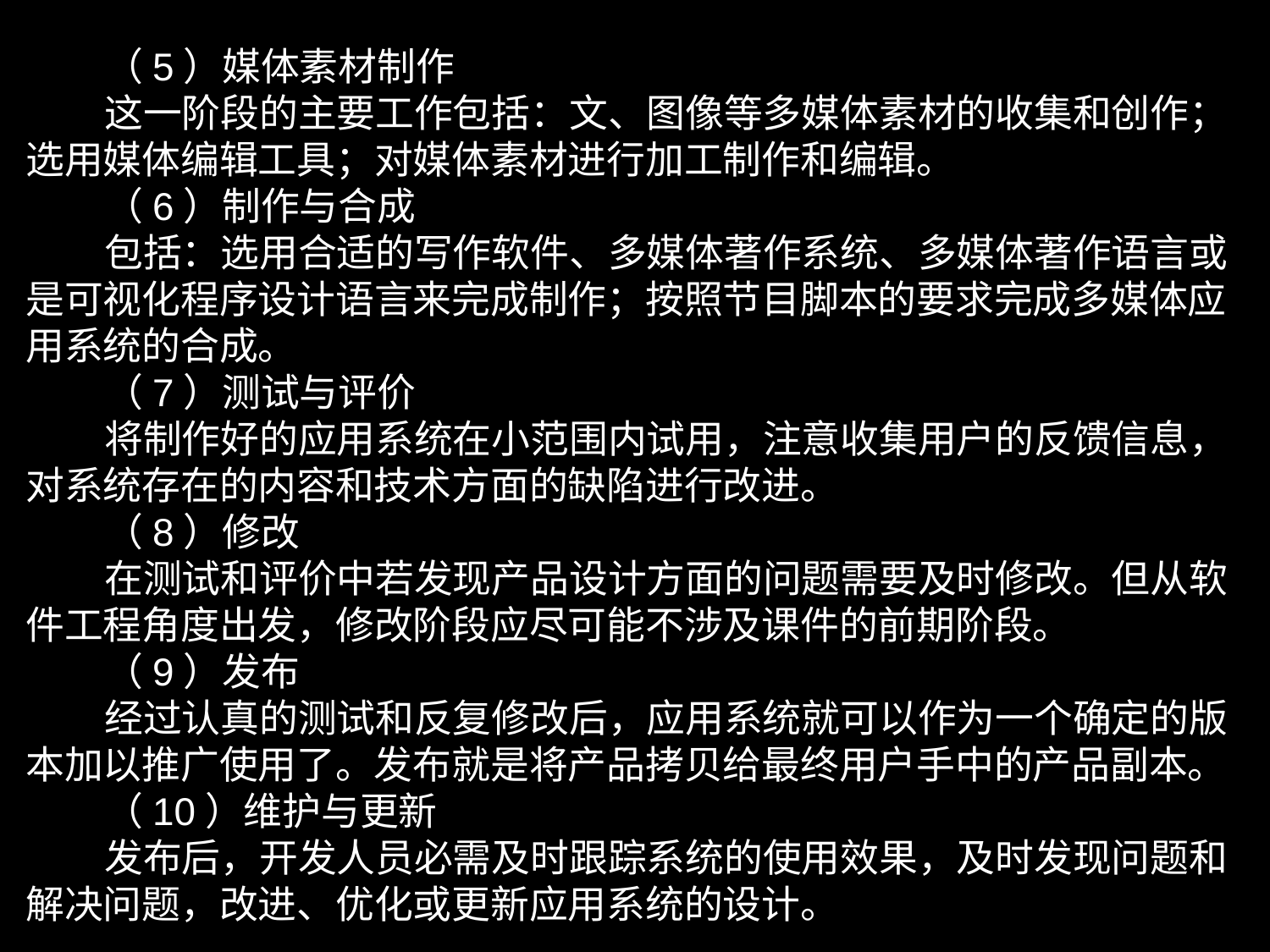

（5）媒体素材制作
        这一阶段的主要工作包括：文、图像等多媒体素材的收集和创作；选用媒体编辑工具；对媒体素材进行加工制作和编辑。
        （6）制作与合成
        包括：选用合适的写作软件、多媒体著作系统、多媒体著作语言或是可视化程序设计语言来完成制作；按照节目脚本的要求完成多媒体应用系统的合成。
        （7）测试与评价
        将制作好的应用系统在小范围内试用，注意收集用户的反馈信息，对系统存在的内容和技术方面的缺陷进行改进。
        （8）修改
        在测试和评价中若发现产品设计方面的问题需要及时修改。但从软件工程角度出发，修改阶段应尽可能不涉及课件的前期阶段。
        （9）发布
        经过认真的测试和反复修改后，应用系统就可以作为一个确定的版本加以推广使用了。发布就是将产品拷贝给最终用户手中的产品副本。
        （10）维护与更新
        发布后，开发人员必需及时跟踪系统的使用效果，及时发现问题和解决问题，改进、优化或更新应用系统的设计。